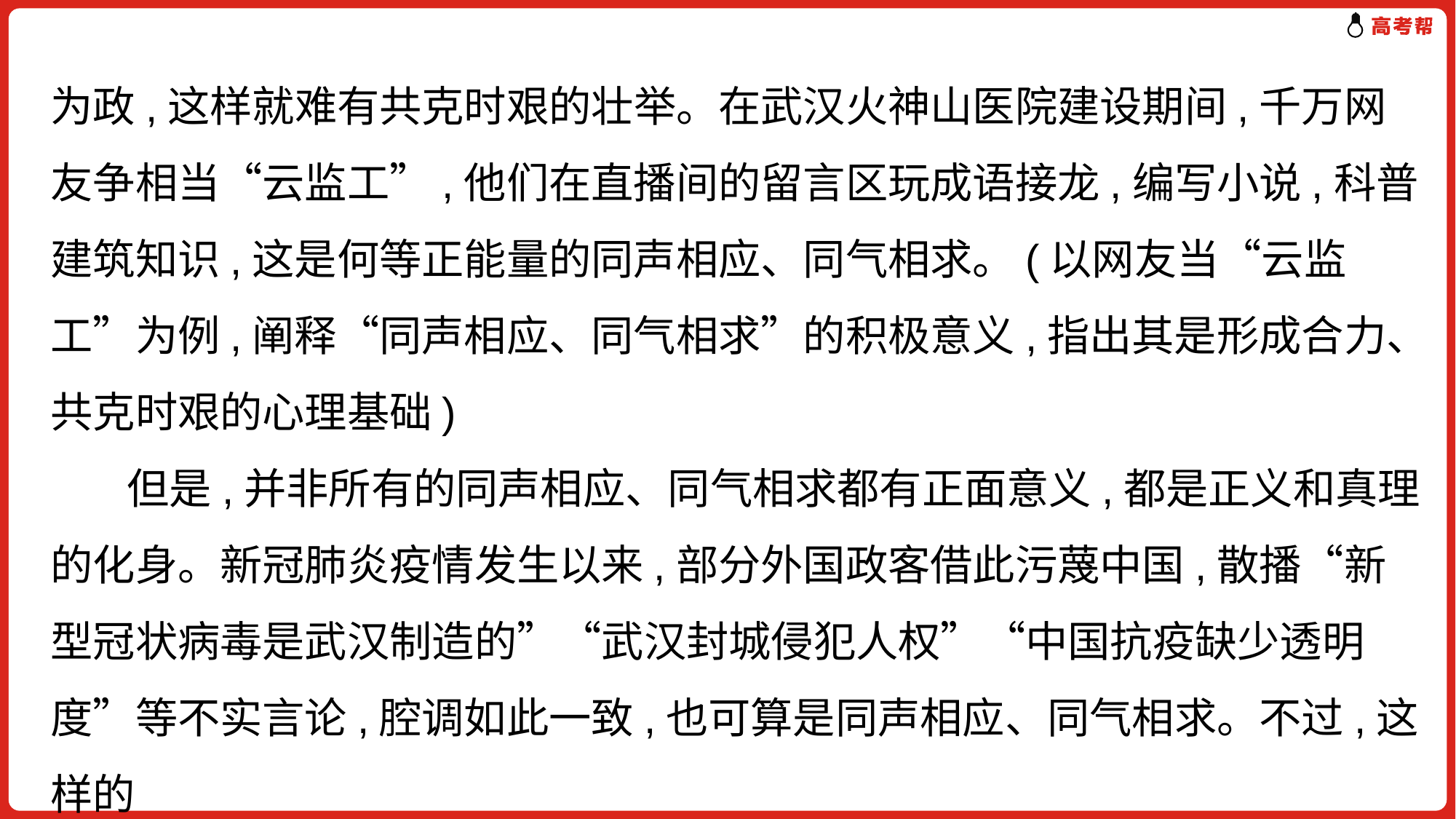

为政,这样就难有共克时艰的壮举。在武汉火神山医院建设期间,千万网友争相当“云监工”,他们在直播间的留言区玩成语接龙,编写小说,科普建筑知识,这是何等正能量的同声相应、同气相求。(以网友当“云监工”为例,阐释“同声相应、同气相求”的积极意义,指出其是形成合力、共克时艰的心理基础)
       但是,并非所有的同声相应、同气相求都有正面意义,都是正义和真理的化身。新冠肺炎疫情发生以来,部分外国政客借此污蔑中国,散播“新型冠状病毒是武汉制造的”“武汉封城侵犯人权”“中国抗疫缺少透明度”等不实言论,腔调如此一致,也可算是同声相应、同气相求。不过,这样的